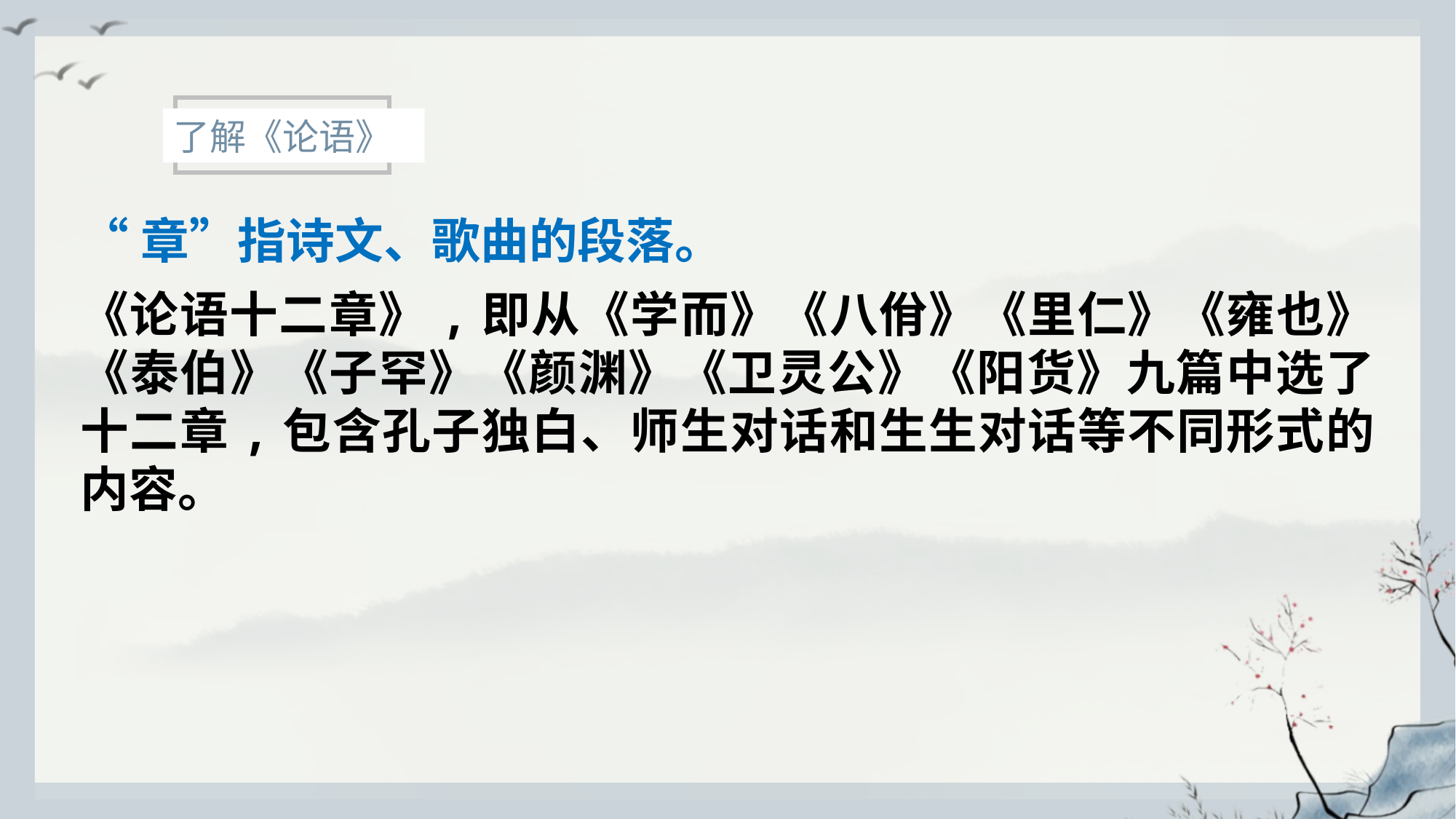

了解《论语》
“章”指诗文、歌曲的段落。
《论语十二章》,即从《学而》《八佾》《里仁》《雍也》《泰伯》《子罕》《颜渊》《卫灵公》《阳货》九篇中选了十二章,包含孔子独白、师生对话和生生对话等不同形式的内容。